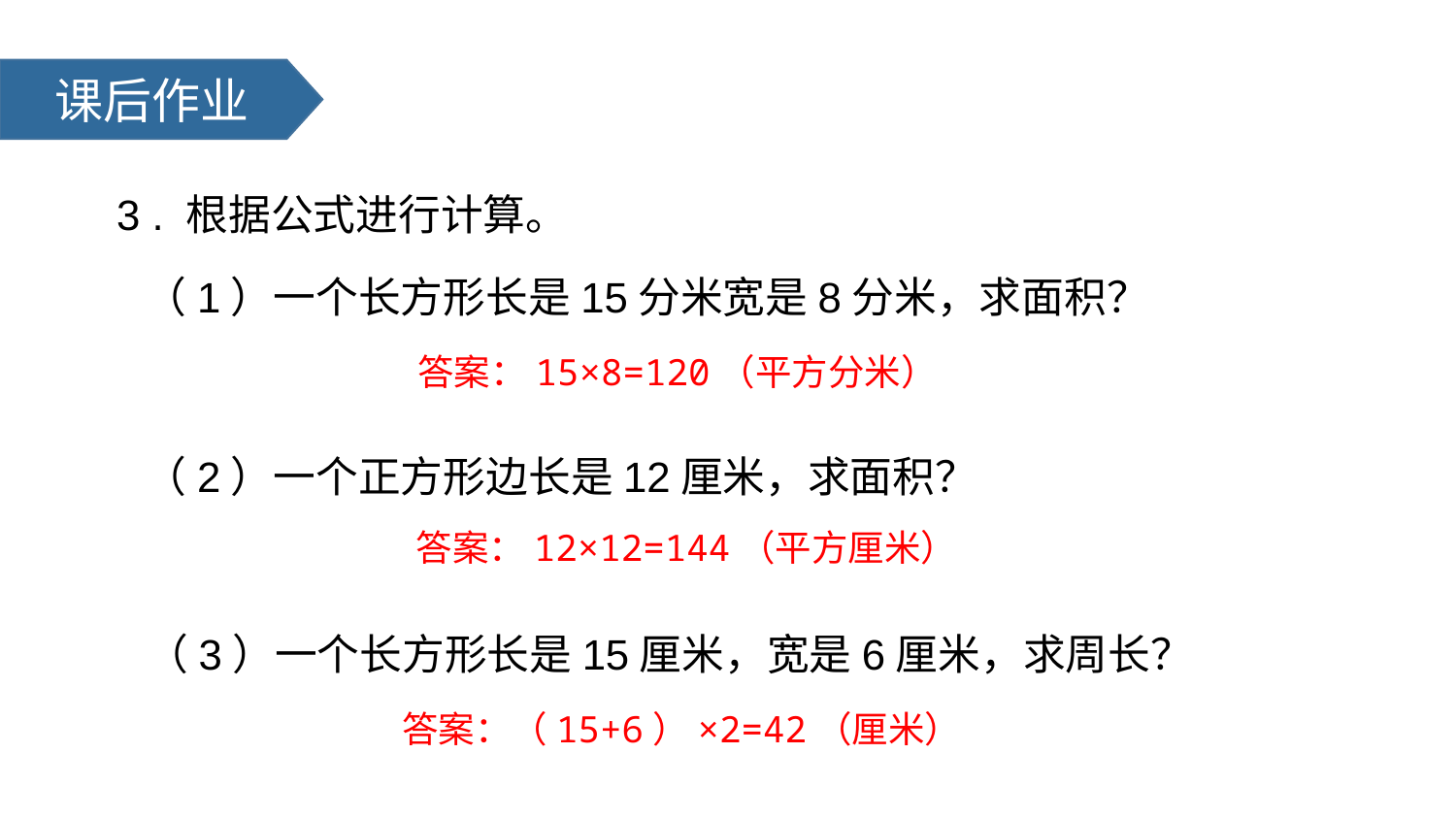

课后作业
3 . 根据公式进行计算。
（1）一个长方形长是15分米宽是8分米，求面积？
答案：15×8=120（平方分米）
（2）一个正方形边长是12厘米，求面积？
答案：12×12=144（平方厘米）
（3）一个长方形长是15厘米，宽是6厘米，求周长？
答案：（15+6）×2=42（厘米）